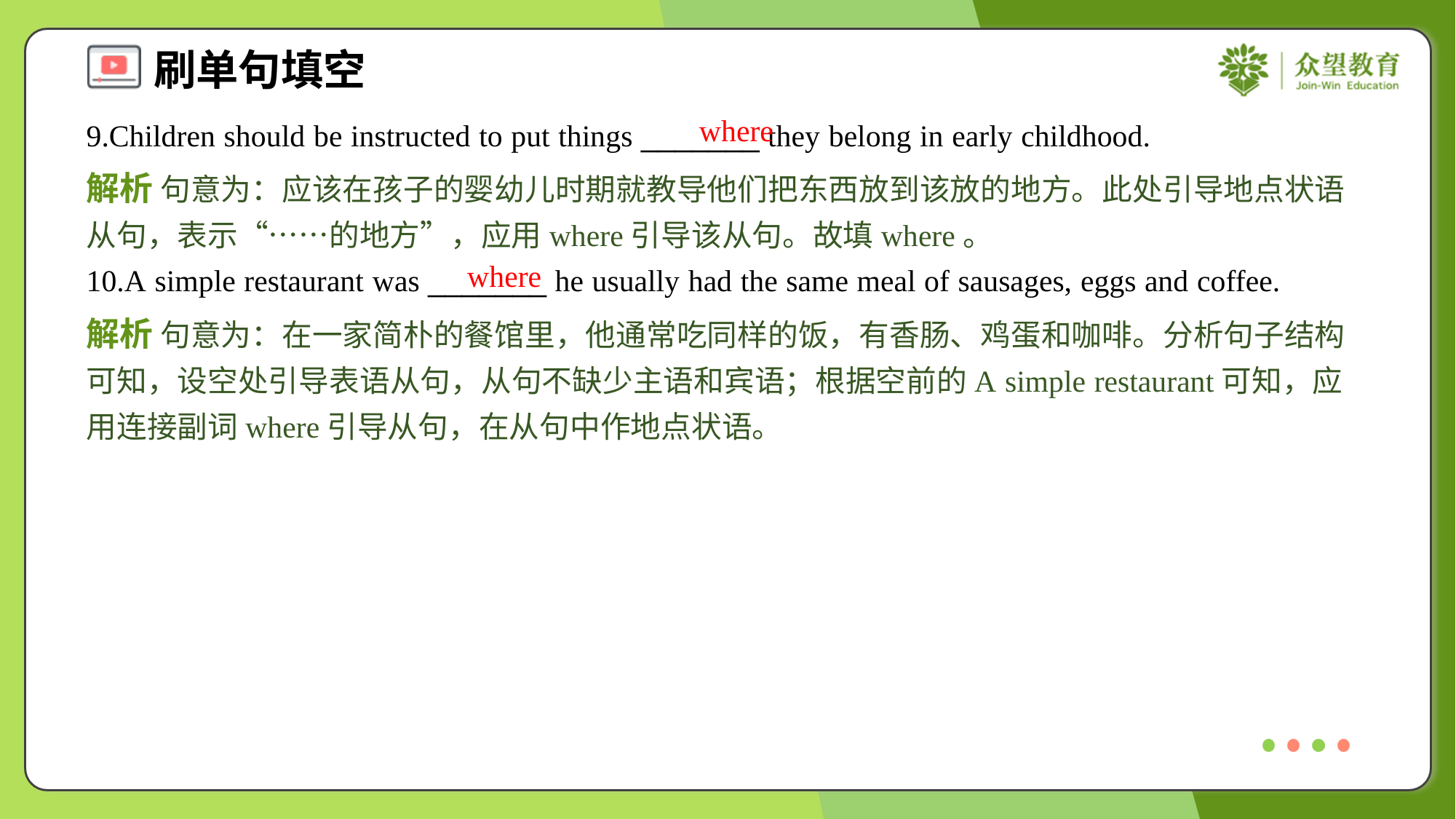

where
9.Children should be instructed to put things _______ they belong in early childhood.
解析 句意为：应该在孩子的婴幼儿时期就教导他们把东西放到该放的地方。此处引导地点状语从句，表示“……的地方”，应用where引导该从句。故填where。
where
10.A simple restaurant was _______ he usually had the same meal of sausages, eggs and coffee.
解析 句意为：在一家简朴的餐馆里，他通常吃同样的饭，有香肠、鸡蛋和咖啡。分析句子结构可知，设空处引导表语从句，从句不缺少主语和宾语；根据空前的A simple restaurant可知，应用连接副词where引导从句，在从句中作地点状语。